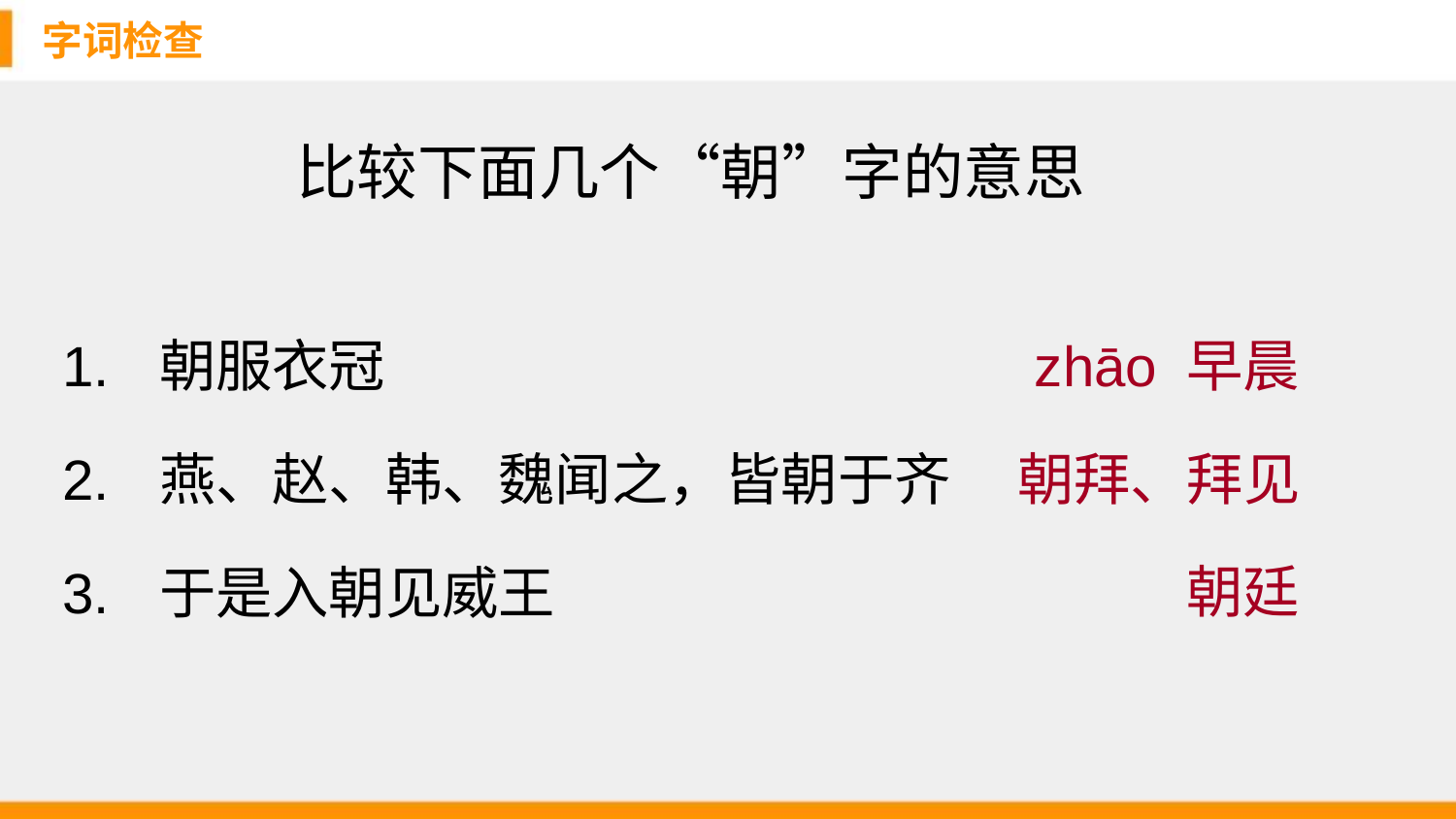

字词检查
# 比较下面几个“朝”字的意思
zhāo 早晨
朝拜、拜见
朝廷
朝服衣冠
燕、赵、韩、魏闻之，皆朝于齐
于是入朝见威王